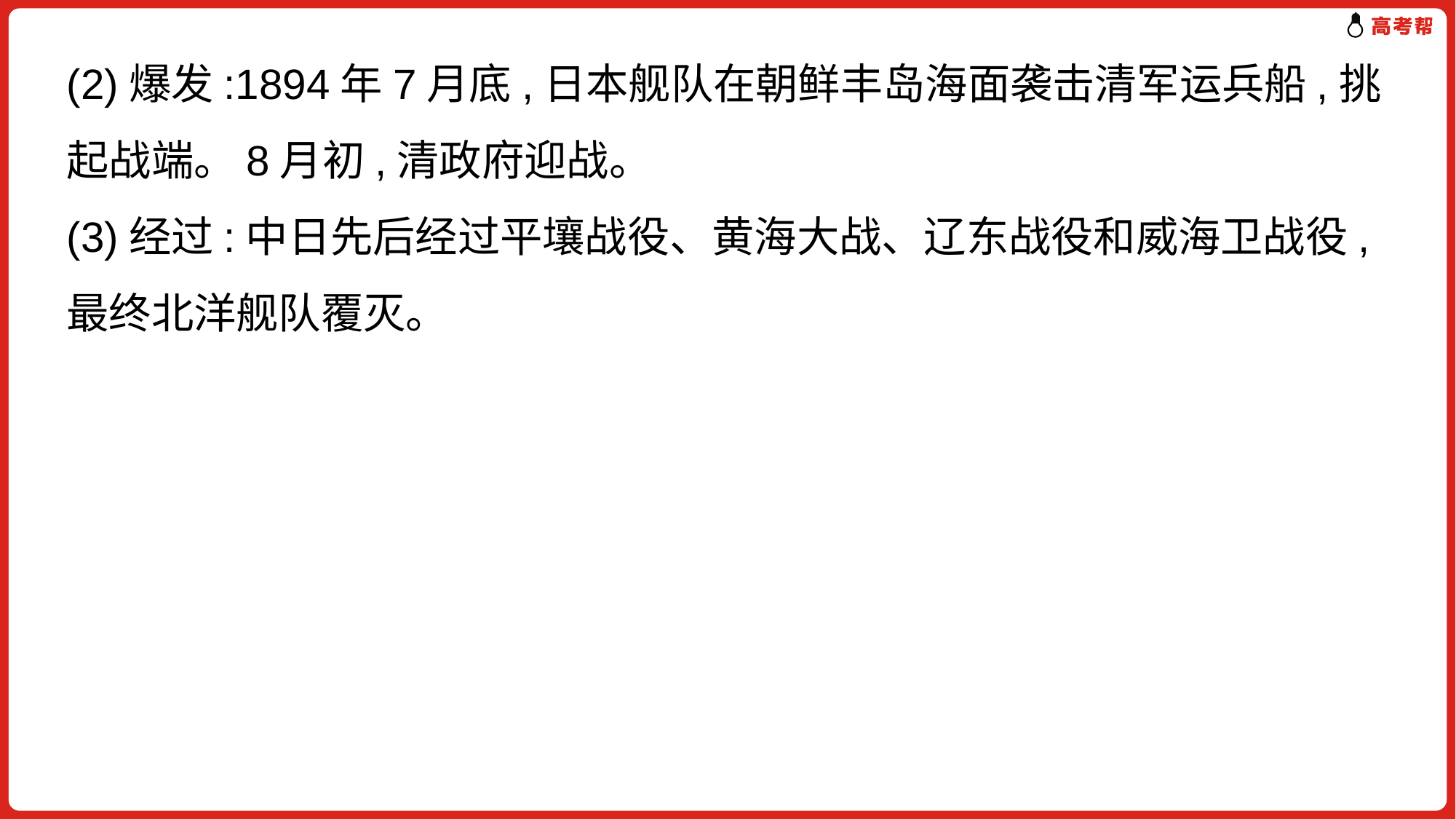

(2)爆发:1894年7月底,日本舰队在朝鲜丰岛海面袭击清军运兵船,挑起战端。8月初,清政府迎战。
(3)经过:中日先后经过平壤战役、黄海大战、辽东战役和威海卫战役,最终北洋舰队覆灭。